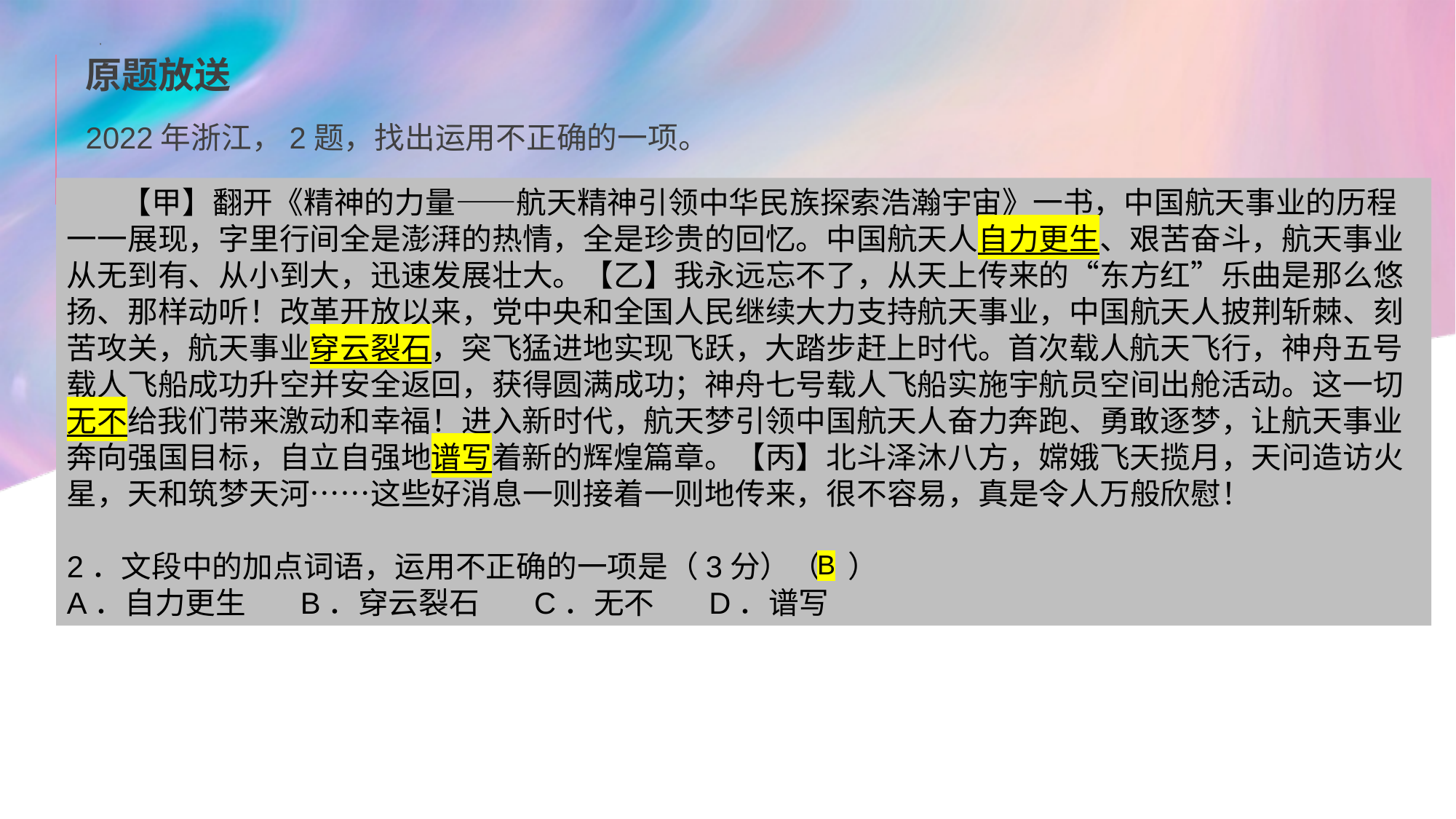

原题放送
2022年浙江，2题，找出运用不正确的一项。
【甲】翻开《精神的力量——航天精神引领中华民族探索浩瀚宇宙》一书，中国航天事业的历程一一展现，字里行间全是澎湃的热情，全是珍贵的回忆。中国航天人自力更生、艰苦奋斗，航天事业从无到有、从小到大，迅速发展壮大。【乙】我永远忘不了，从天上传来的“东方红”乐曲是那么悠扬、那样动听！改革开放以来，党中央和全国人民继续大力支持航天事业，中国航天人披荆斩棘、刻苦攻关，航天事业穿云裂石，突飞猛进地实现飞跃，大踏步赶上时代。首次载人航天飞行，神舟五号载人飞船成功升空并安全返回，获得圆满成功；神舟七号载人飞船实施宇航员空间出舱活动。这一切无不给我们带来激动和幸福！进入新时代，航天梦引领中国航天人奋力奔跑、勇敢逐梦，让航天事业奔向强国目标，自立自强地谱写着新的辉煌篇章。【丙】北斗泽沐八方，嫦娥飞天揽月，天问造访火星，天和筑梦天河……这些好消息一则接着一则地传来，很不容易，真是令人万般欣慰！

2．文段中的加点词语，运用不正确的一项是（3分）（    ）
A．自力更生       B．穿云裂石       C．无不       D．谱写
B